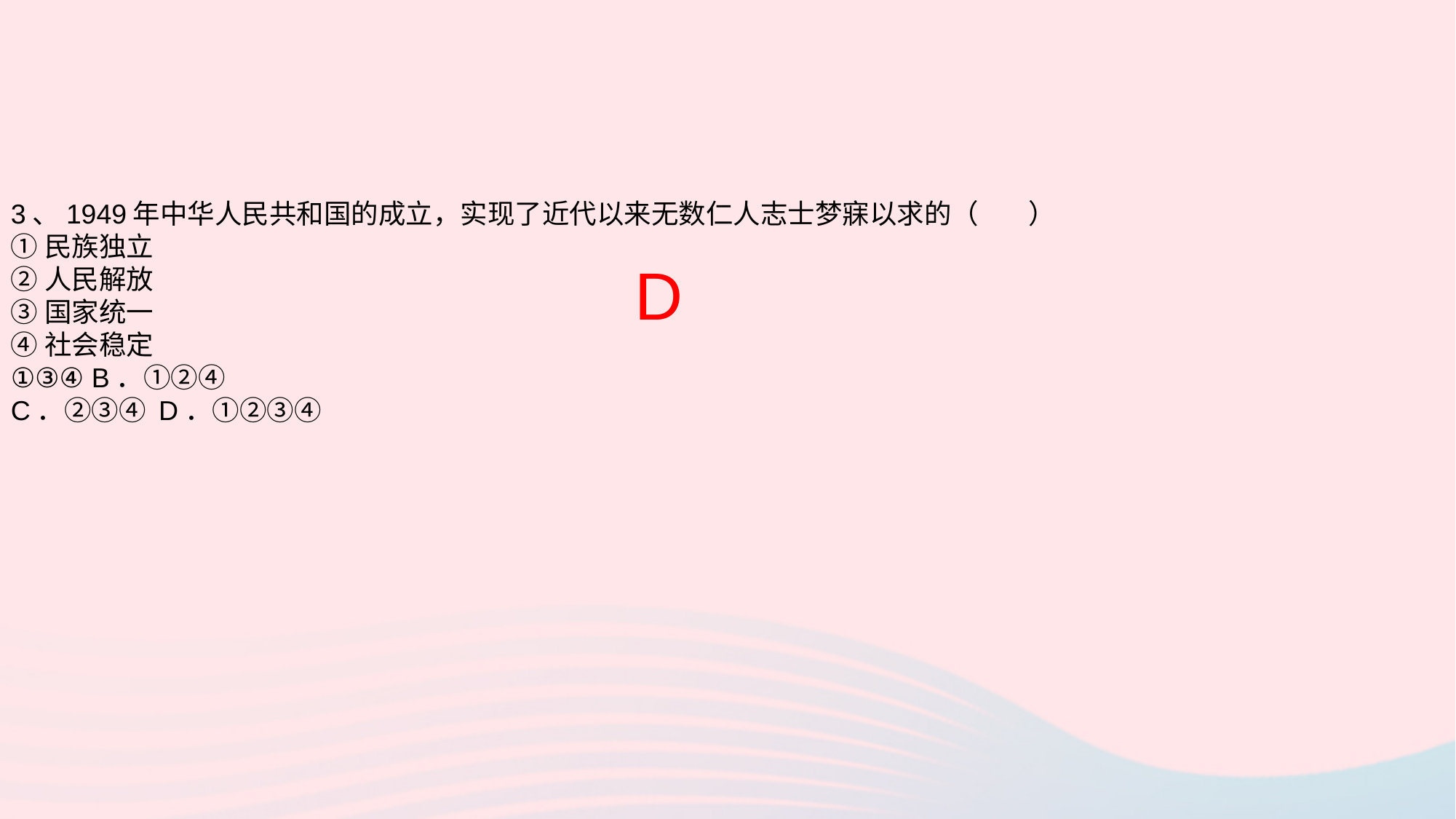

3、1949年中华人民共和国的成立，实现了近代以来无数仁人志士梦寐以求的（        ）
①民族独立
②人民解放
③国家统一
④社会稳定
①③④ B．①②④
C．②③④ D．①②③④
D